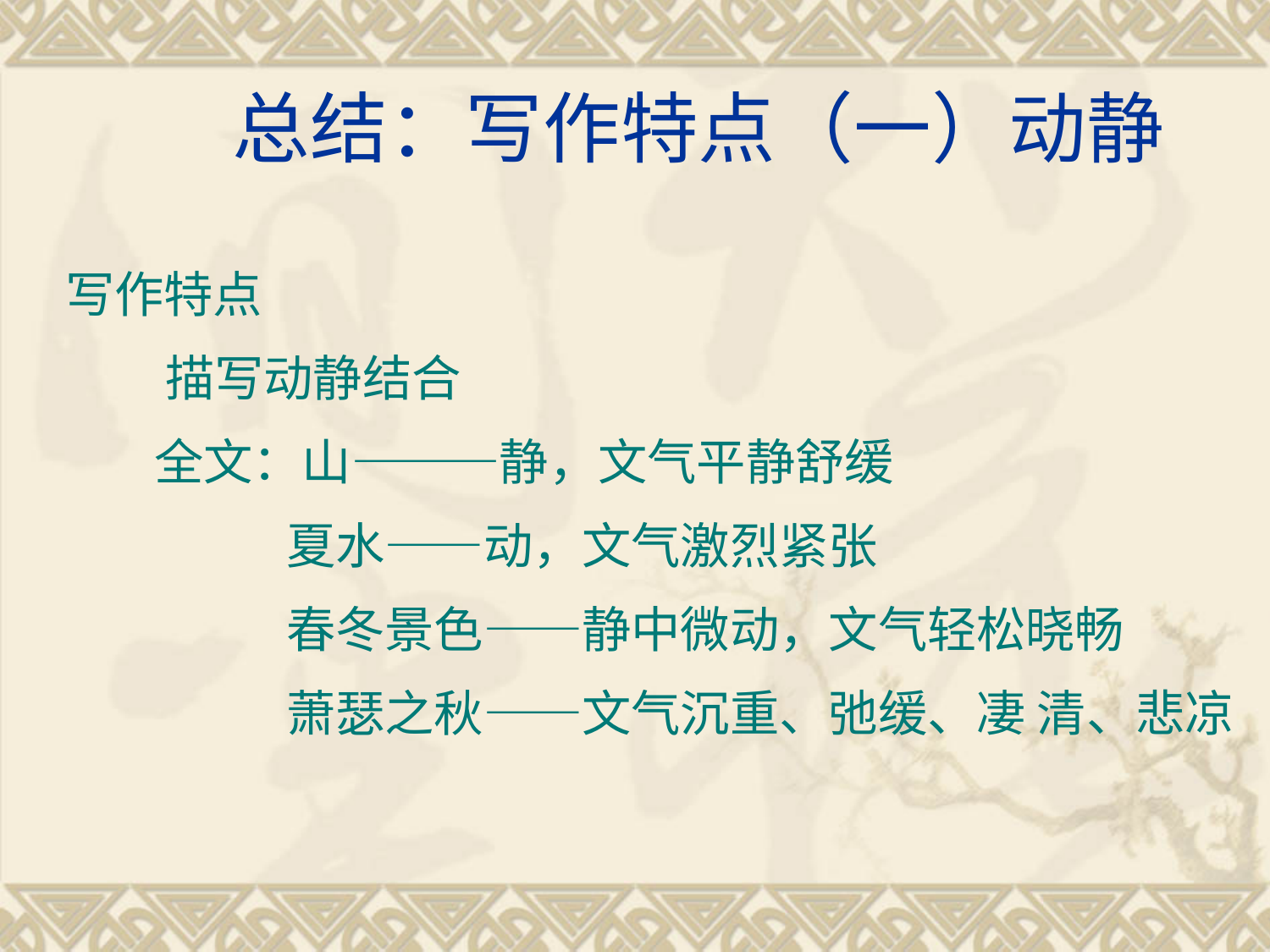

# 总结：写作特点（一）动静
写作特点
        描写动静结合
       全文：山———静，文气平静舒缓
                   夏水——动，文气激烈紧张
                   春冬景色——静中微动，文气轻松晓畅
                   萧瑟之秋——文气沉重、弛缓、凄 清、悲凉